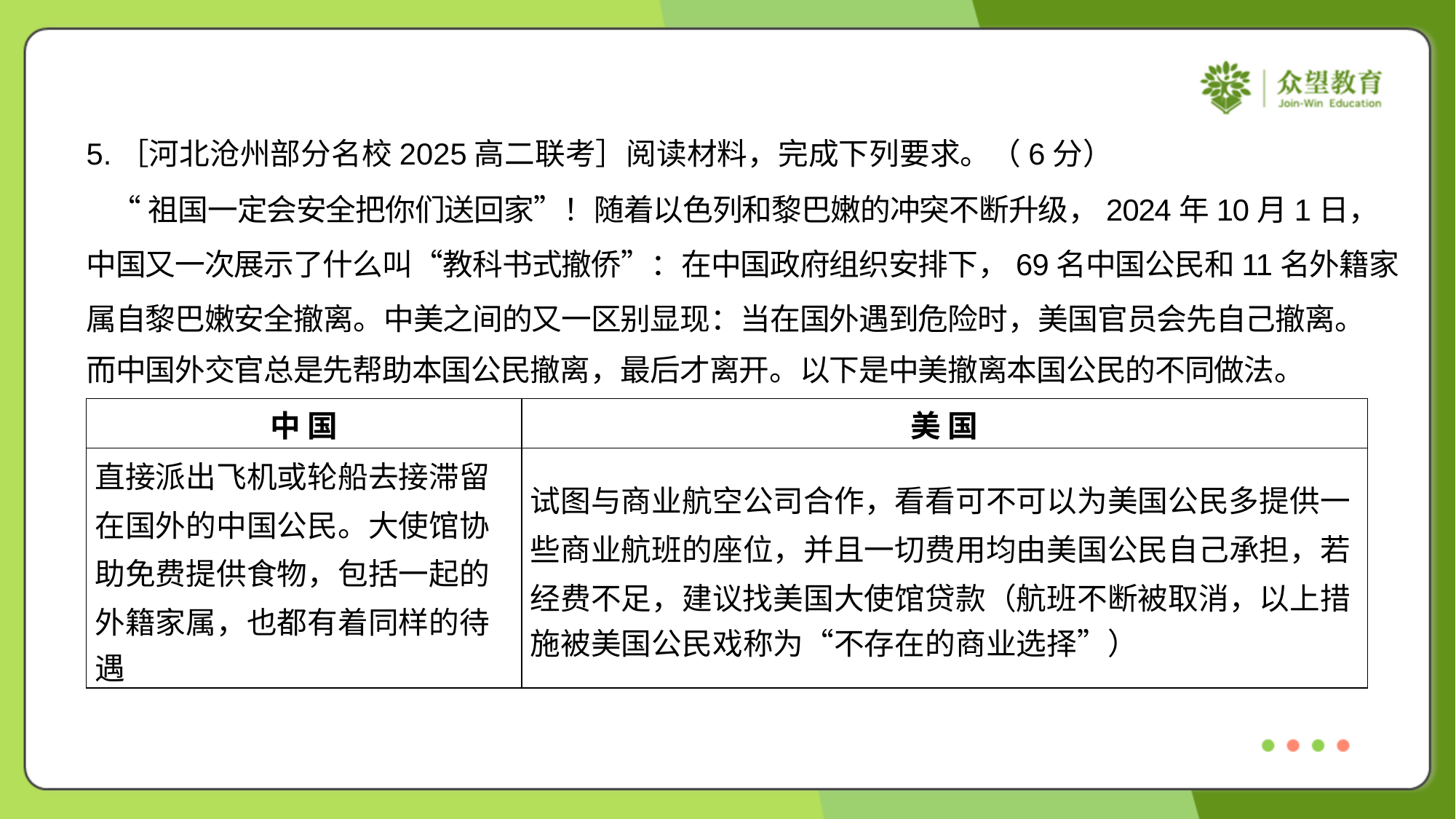

5.［河北沧州部分名校2025高二联考］阅读材料，完成下列要求。（6分）
    “祖国一定会安全把你们送回家”！随着以色列和黎巴嫩的冲突不断升级，2024年10月1日，
中国又一次展示了什么叫“教科书式撤侨”：在中国政府组织安排下，69名中国公民和11名外籍家
属自黎巴嫩安全撤离。中美之间的又一区别显现：当在国外遇到危险时，美国官员会先自己撤离。
而中国外交官总是先帮助本国公民撤离，最后才离开。以下是中美撤离本国公民的不同做法。
| 中 国 | 美 国 |
| --- | --- |
| 直接派出飞机或轮船去接滞留 在国外的中国公民。大使馆协 助免费提供食物，包括一起的 外籍家属，也都有着同样的待 遇 | 试图与商业航空公司合作，看看可不可以为美国公民多提供一 些商业航班的座位，并且一切费用均由美国公民自己承担，若 经费不足，建议找美国大使馆贷款（航班不断被取消，以上措 施被美国公民戏称为“不存在的商业选择”） |